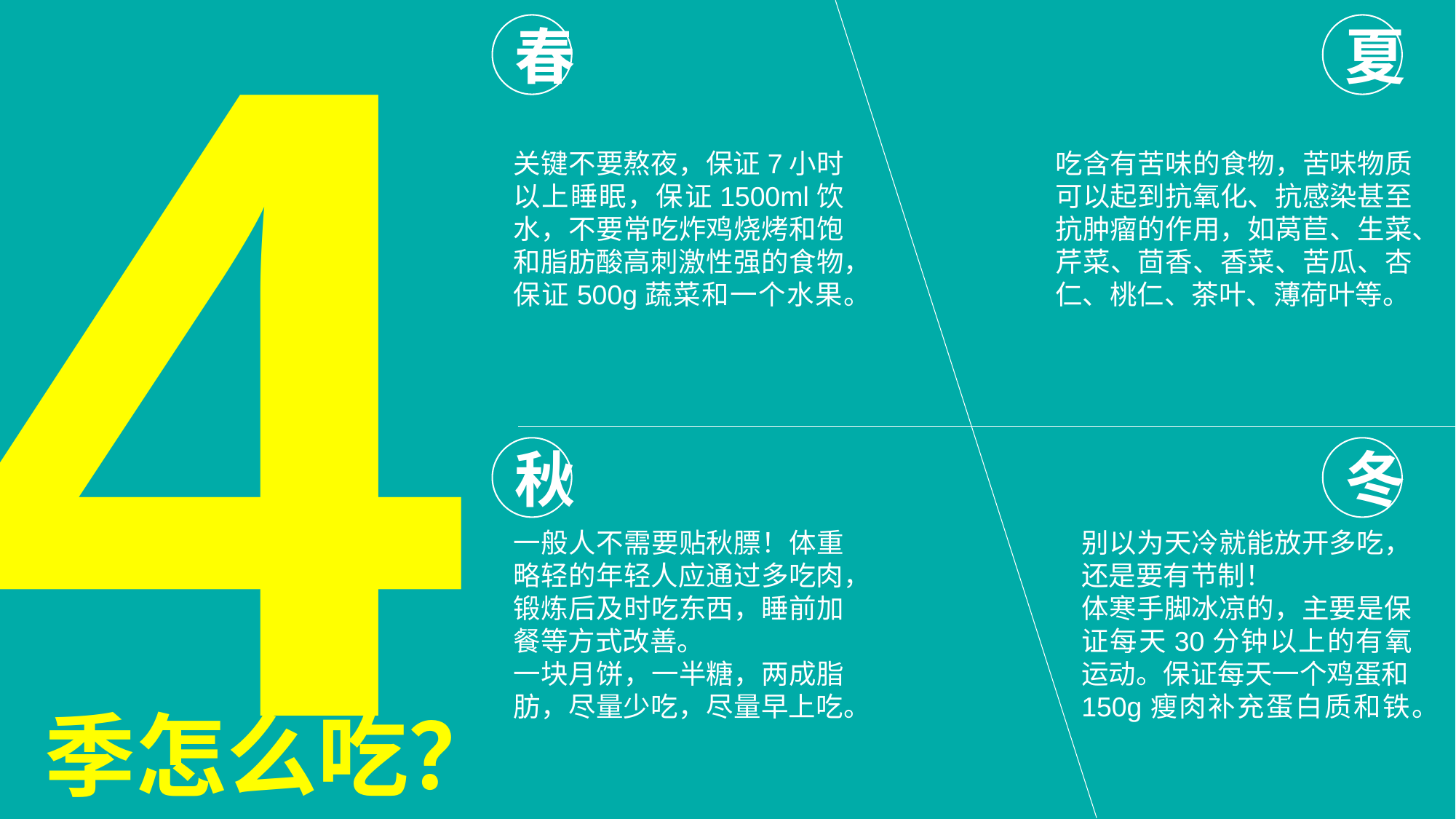

4
春
夏
关键不要熬夜，保证7小时以上睡眠，保证1500ml饮水，不要常吃炸鸡烧烤和饱和脂肪酸高刺激性强的食物，保证500g蔬菜和一个水果。
吃含有苦味的食物，苦味物质可以起到抗氧化、抗感染甚至抗肿瘤的作用，如莴苣、生菜、芹菜、茴香、香菜、苦瓜、杏仁、桃仁、茶叶、薄荷叶等。
秋
冬
一般人不需要贴秋膘！体重略轻的年轻人应通过多吃肉，锻炼后及时吃东西，睡前加餐等方式改善。
一块月饼，一半糖，两成脂肪，尽量少吃，尽量早上吃。
别以为天冷就能放开多吃，还是要有节制！
体寒手脚冰凉的，主要是保证每天30分钟以上的有氧运动。保证每天一个鸡蛋和150g瘦肉补充蛋白质和铁。
季怎么吃？